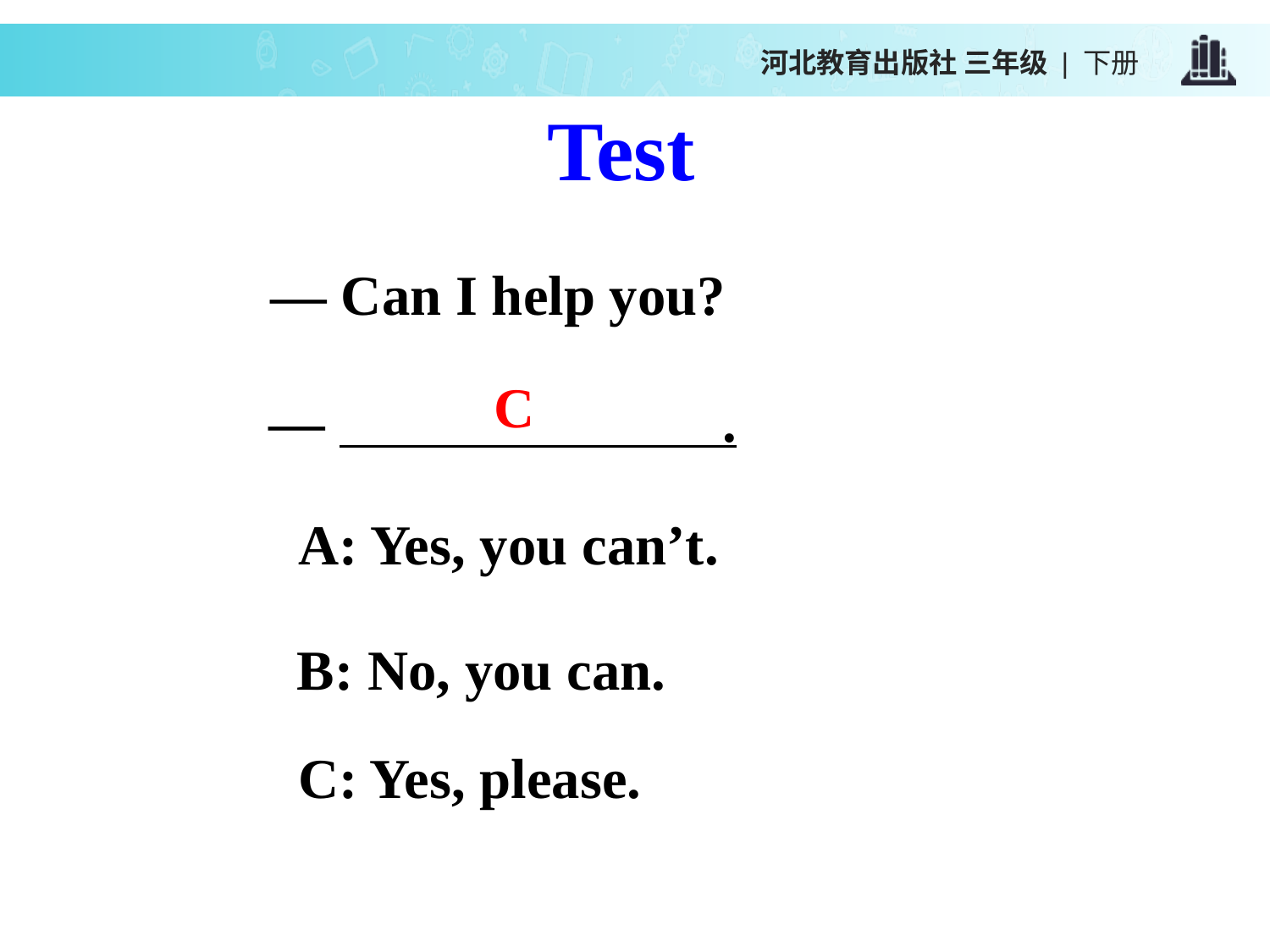

河北教育出版社 三年级 | 下册
Test
— Can I help you?
C
—                            .
A: Yes, you can’t.
B: No, you can.
C: Yes, please.